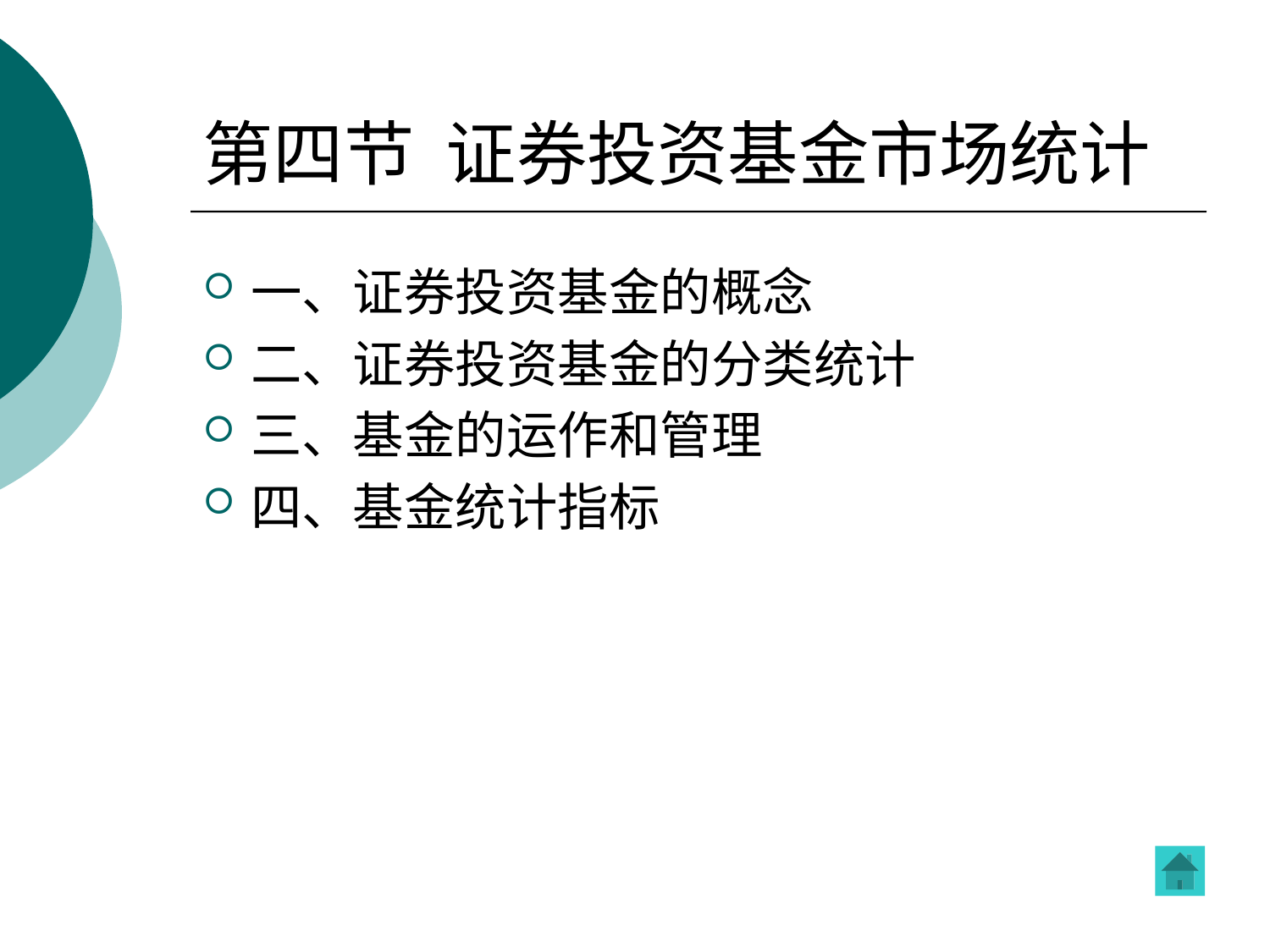

# 第四节  证券投资基金市场统计
一、证券投资基金的概念
二、证券投资基金的分类统计
三、基金的运作和管理
四、基金统计指标